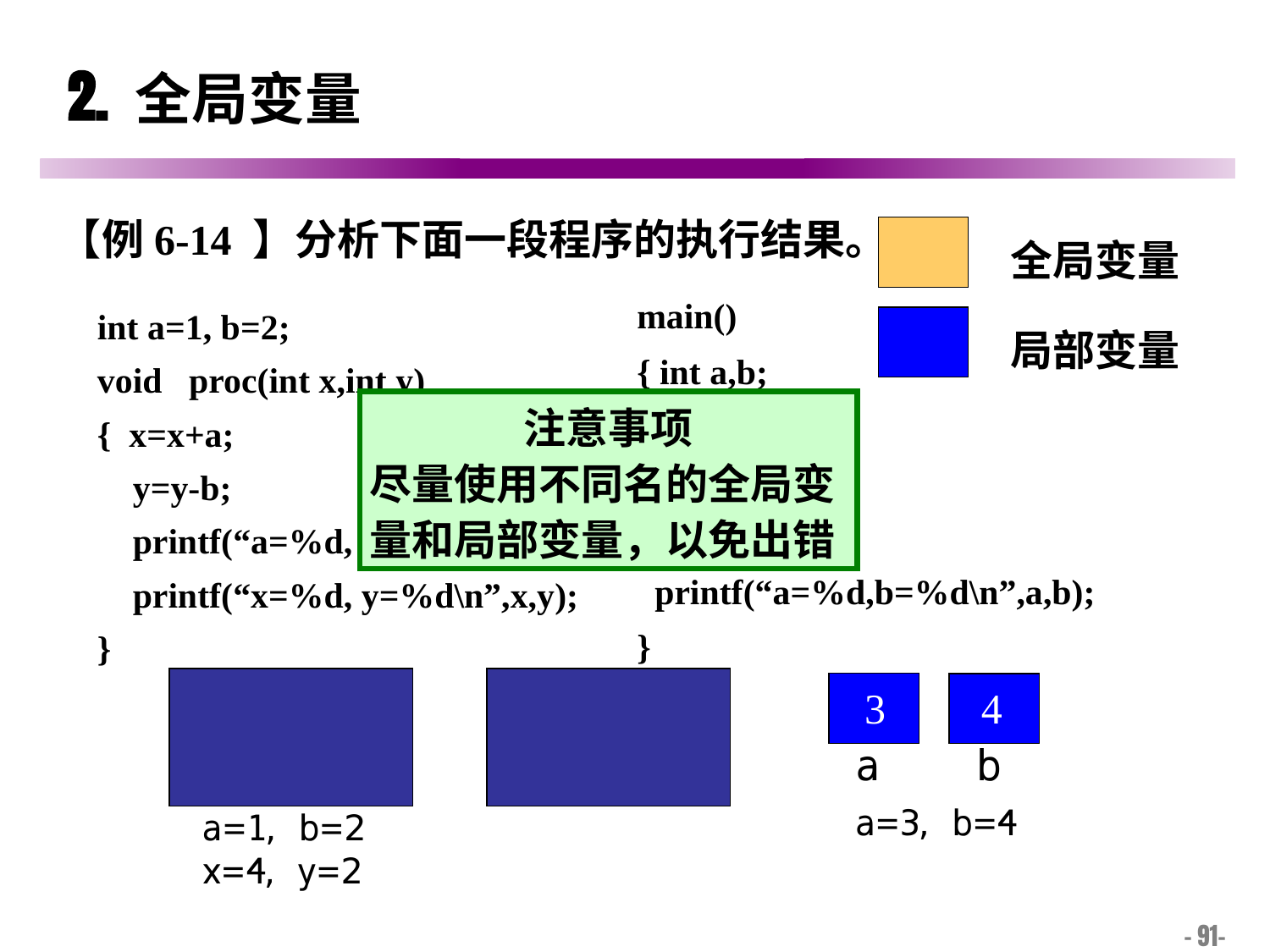

# 2. 全局变量
【例6-14 】分析下面一段程序的执行结果。

全局变量
main()
{ int a,b;
  a=3;
  b=4;
  proc(a,b);
  printf(“a=%d,b=%d\n”,a,b);
}
int a=1, b=2;
void   proc(int x,int y)
{  x=x+a;
    y=y-b;
    printf(“a=%d, b=%d\n”,a,b);
    printf(“x=%d, y=%d\n”,x,y);
}

局部变量
注意事项
尽量使用不同名的全局变量和局部变量，以免出错

a

b
3
4
1
a
2
b

x

y
4
2
a=3,  b=4
a=1,  b=2
x=4,  y=2
 - 91-